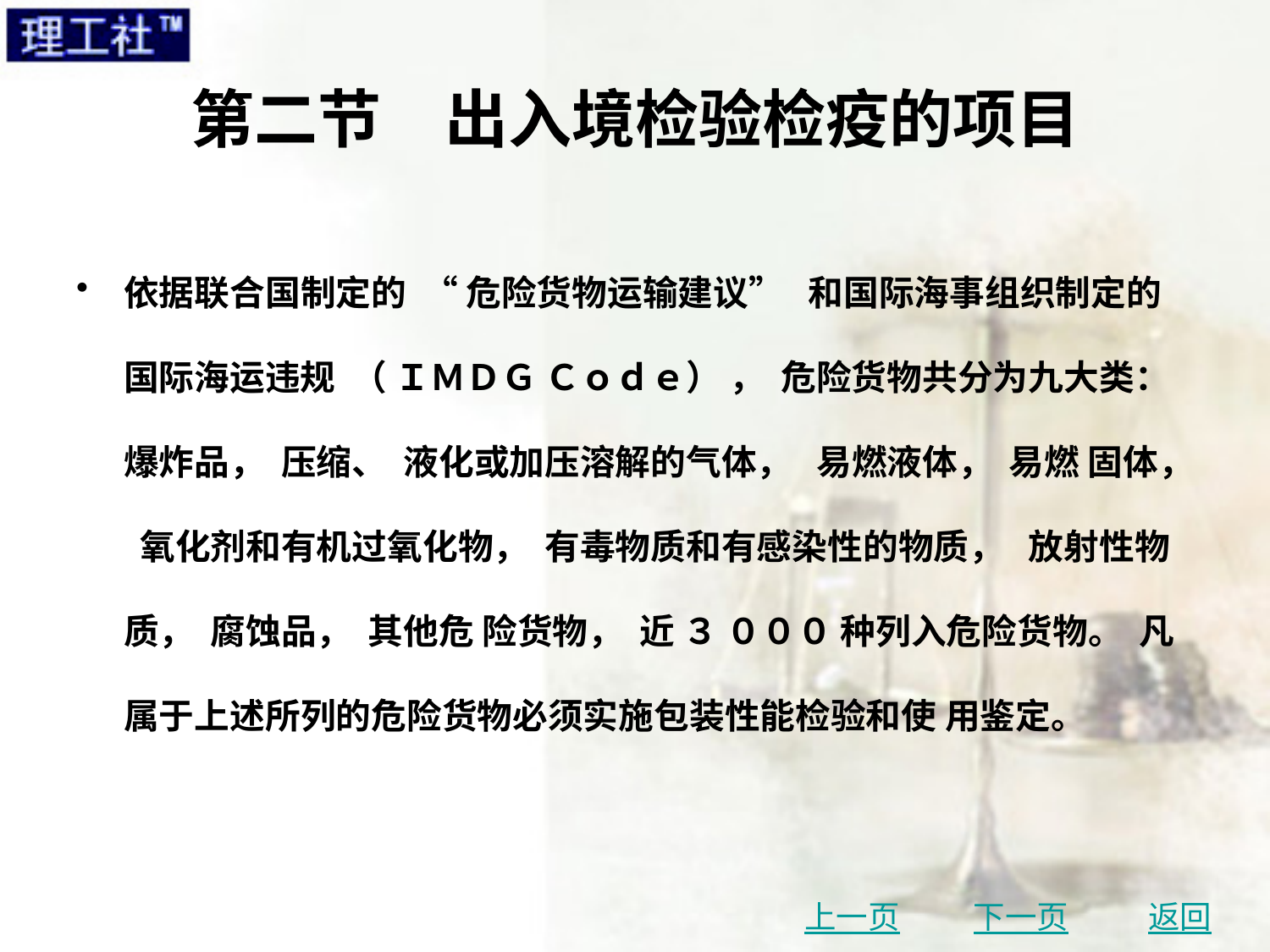

# 第二节　出入境检验检疫的项目
依据联合国制定的  “ 危险货物运输建议”   和国际海事组织制定的国际海运违规  （ ＩＭＤＧ Ｃｏｄｅ） ，  危险货物共分为九大类：   爆炸品，  压缩、  液化或加压溶解的气体，   易燃液体，  易燃 固体，  氧化剂和有机过氧化物，  有毒物质和有感染性的物质，   放射性物质，  腐蚀品，  其他危 险货物，  近 ３ ０００ 种列入危险货物。  凡属于上述所列的危险货物必须实施包装性能检验和使 用鉴定。

上一页
下一页
返回